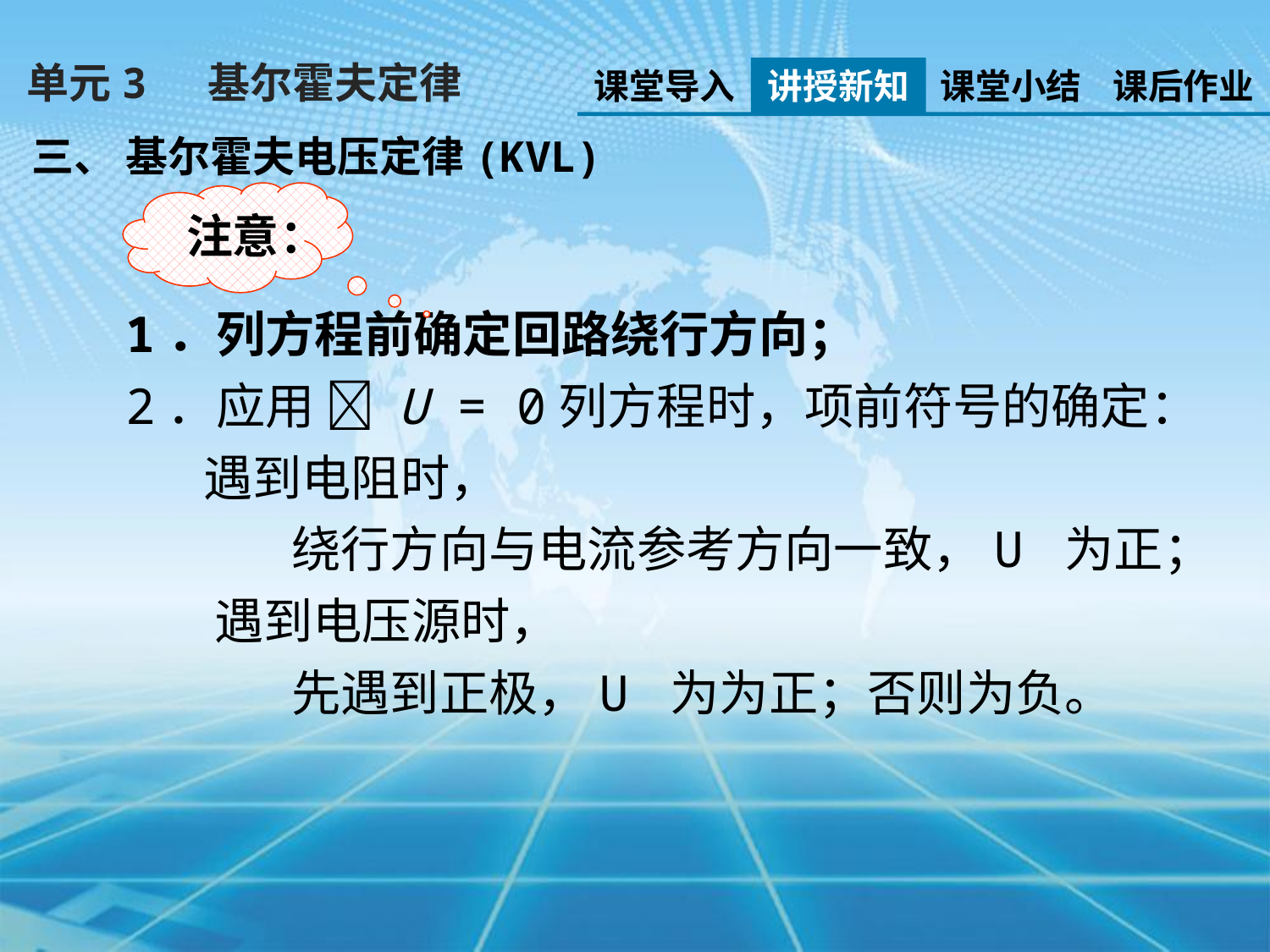

单元3  基尔霍夫定律
课堂导入
讲授新知
课堂小结
课后作业
三、 基尔霍夫电压定律(KVL)

    注意：
1．列方程前确定回路绕行方向；
2．应用 ∑ U = 0列方程时，项前符号的确定：
      遇到电阻时，
              绕行方向与电流参考方向一致，U 为正；
       遇到电压源时，
              先遇到正极，U 为为正；否则为负。